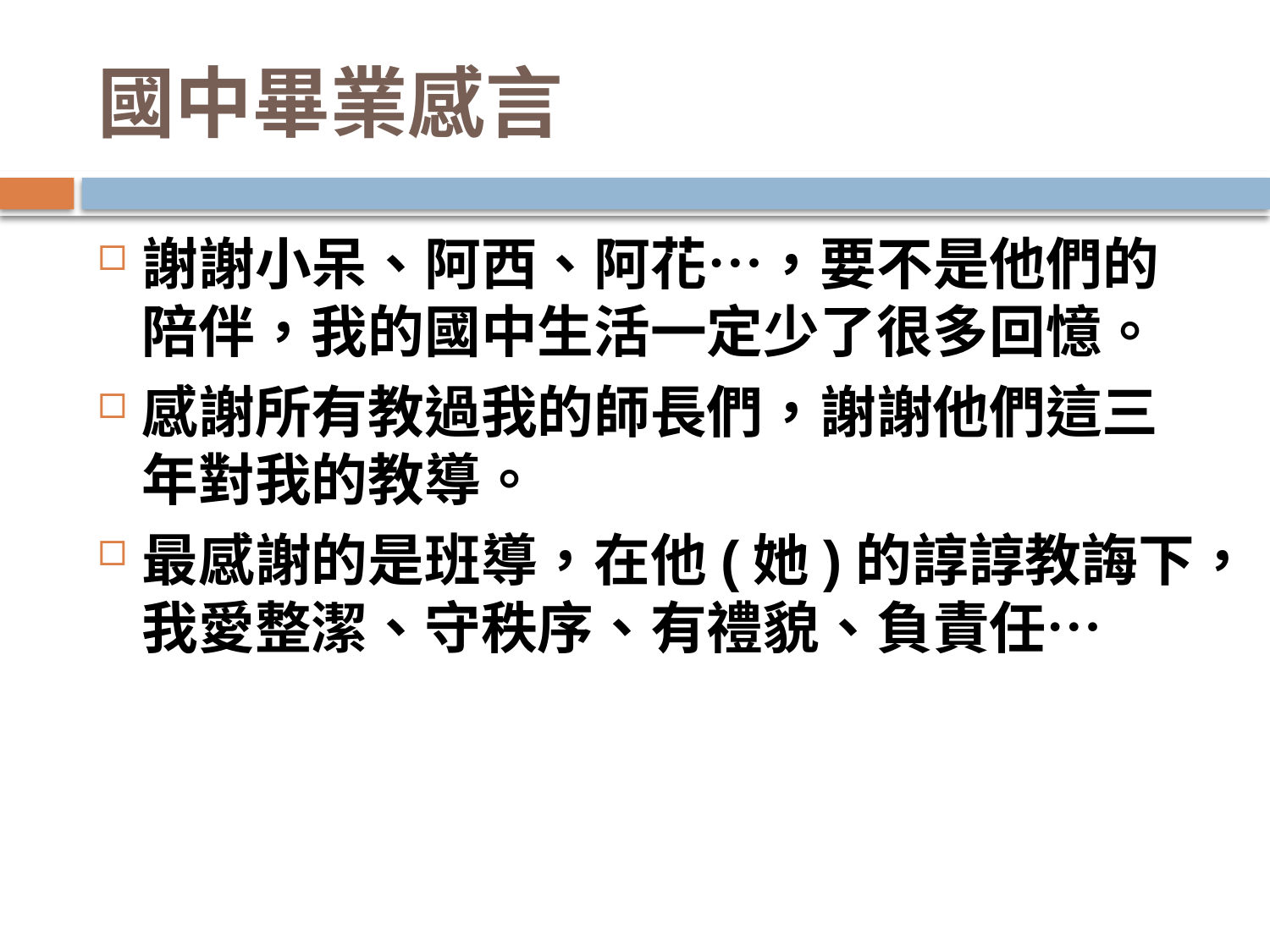

# 國中畢業感言
謝謝小呆、阿西、阿花…，要不是他們的陪伴，我的國中生活一定少了很多回憶。
感謝所有教過我的師長們，謝謝他們這三年對我的教導。
最感謝的是班導，在他(她)的諄諄教誨下，我愛整潔、守秩序、有禮貌、負責任…